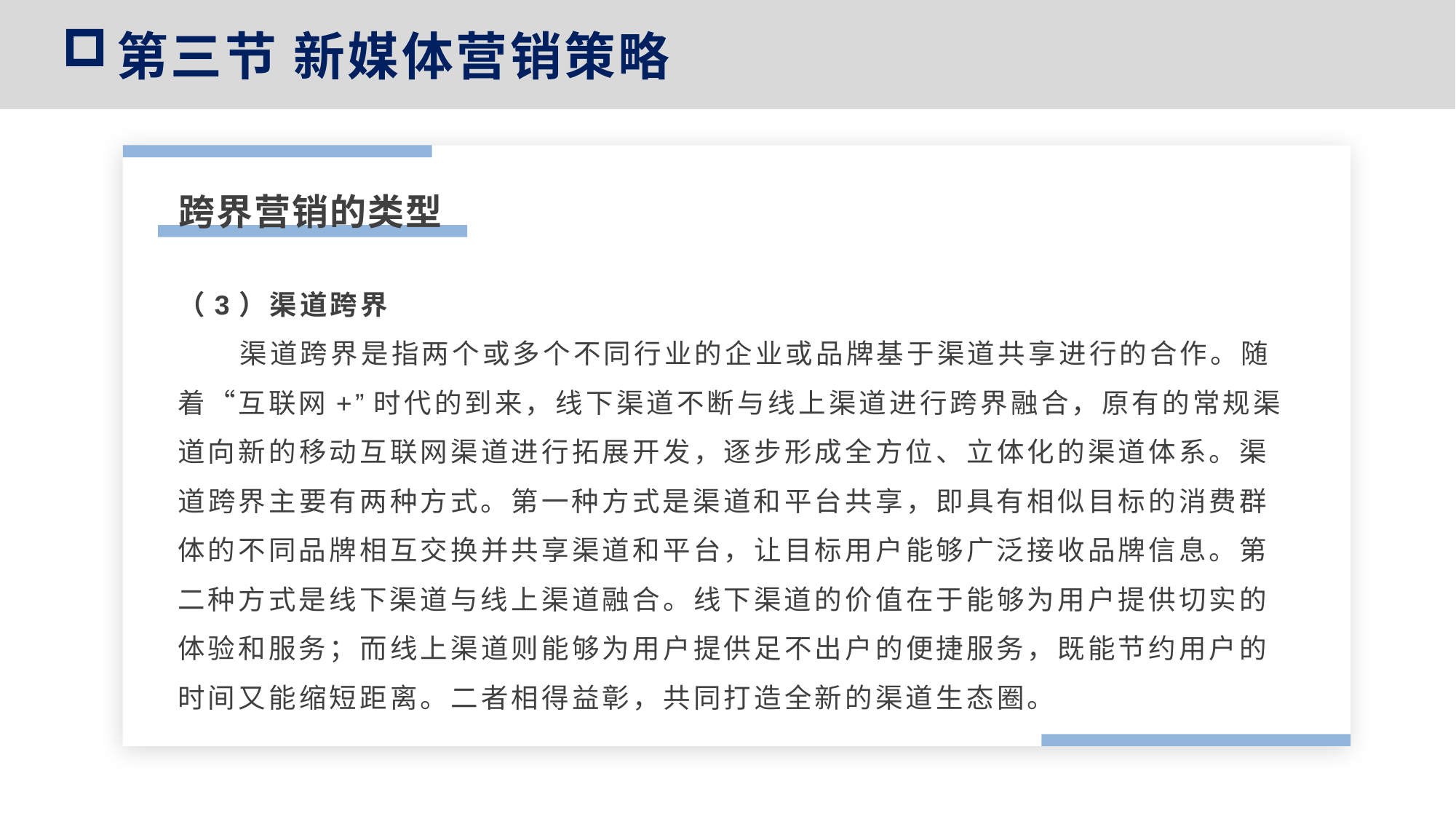

第三节 新媒体营销策略

跨界营销的类型

（3）渠道跨界
      渠道跨界是指两个或多个不同行业的企业或品牌基于渠道共享进行的合作。随着“互联网+”时代的到来，线下渠道不断与线上渠道进行跨界融合，原有的常规渠道向新的移动互联网渠道进行拓展开发，逐步形成全方位、立体化的渠道体系。渠道跨界主要有两种方式。第一种方式是渠道和平台共享，即具有相似目标的消费群体的不同品牌相互交换并共享渠道和平台，让目标用户能够广泛接收品牌信息。第二种方式是线下渠道与线上渠道融合。线下渠道的价值在于能够为用户提供切实的体验和服务；而线上渠道则能够为用户提供足不出户的便捷服务，既能节约用户的时间又能缩短距离。二者相得益彰，共同打造全新的渠道生态圈。